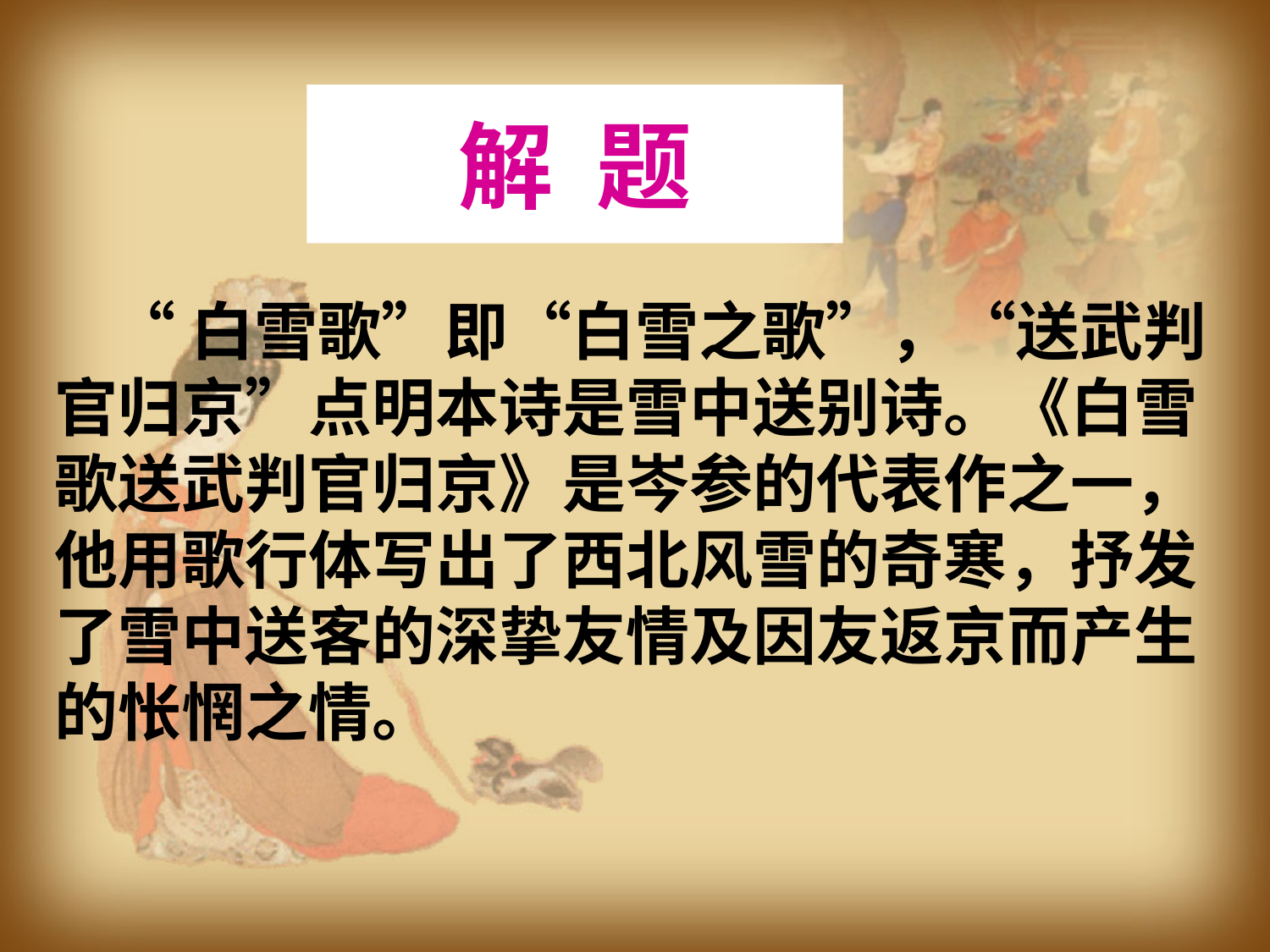

解  题
    “白雪歌”即“白雪之歌”，“送武判官归京”点明本诗是雪中送别诗。《白雪歌送武判官归京》是岑参的代表作之一，他用歌行体写出了西北风雪的奇寒，抒发了雪中送客的深挚友情及因友返京而产生的怅惘之情。